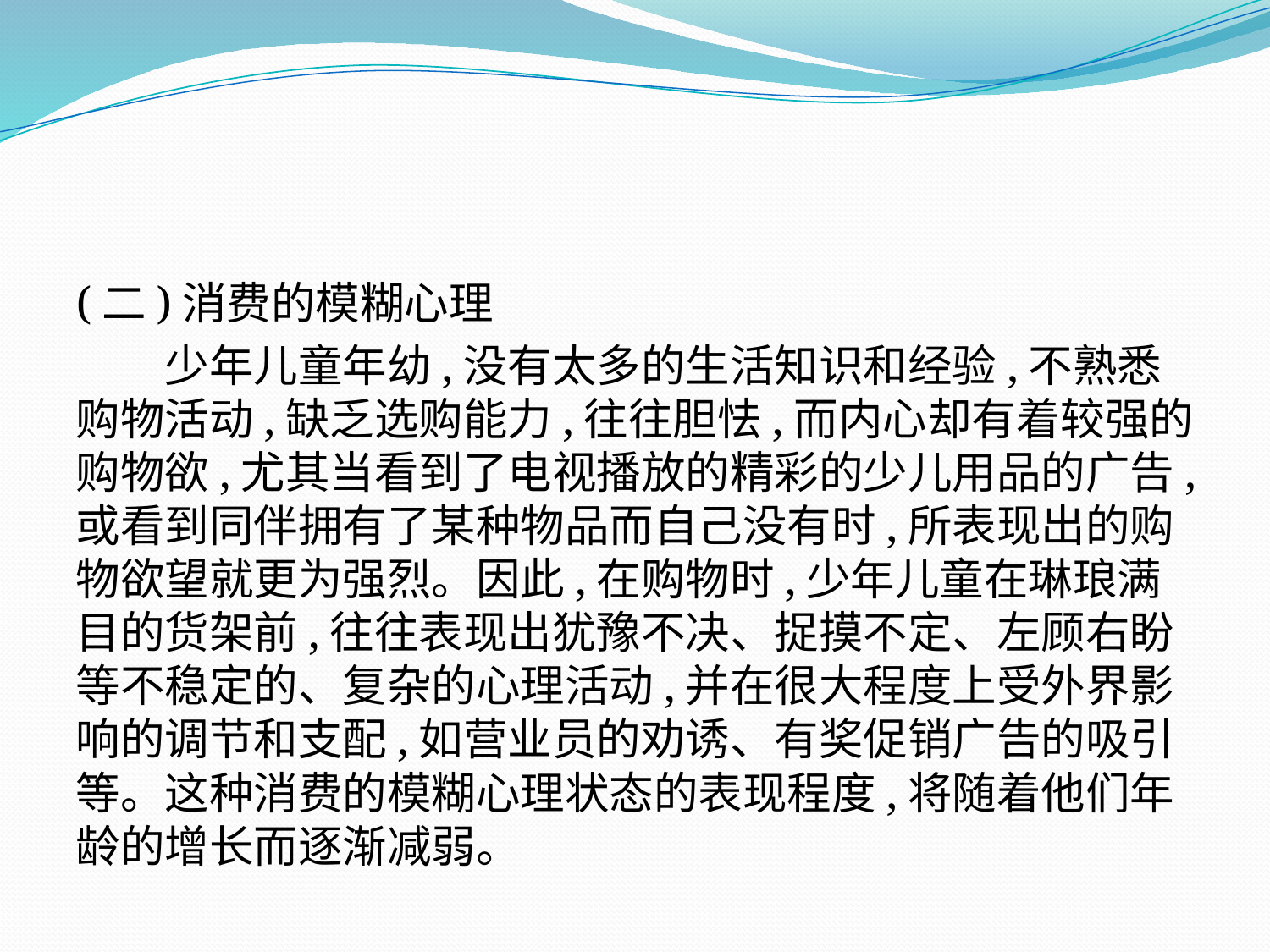

(二)消费的模糊心理
　　少年儿童年幼,没有太多的生活知识和经验,不熟悉购物活动,缺乏选购能力,往往胆怯,而内心却有着较强的购物欲,尤其当看到了电视播放的精彩的少儿用品的广告,或看到同伴拥有了某种物品而自己没有时,所表现出的购物欲望就更为强烈。因此,在购物时,少年儿童在琳琅满目的货架前,往往表现出犹豫不决、捉摸不定、左顾右盼等不稳定的、复杂的心理活动,并在很大程度上受外界影响的调节和支配,如营业员的劝诱、有奖促销广告的吸引等。这种消费的模糊心理状态的表现程度,将随着他们年龄的增长而逐渐减弱。